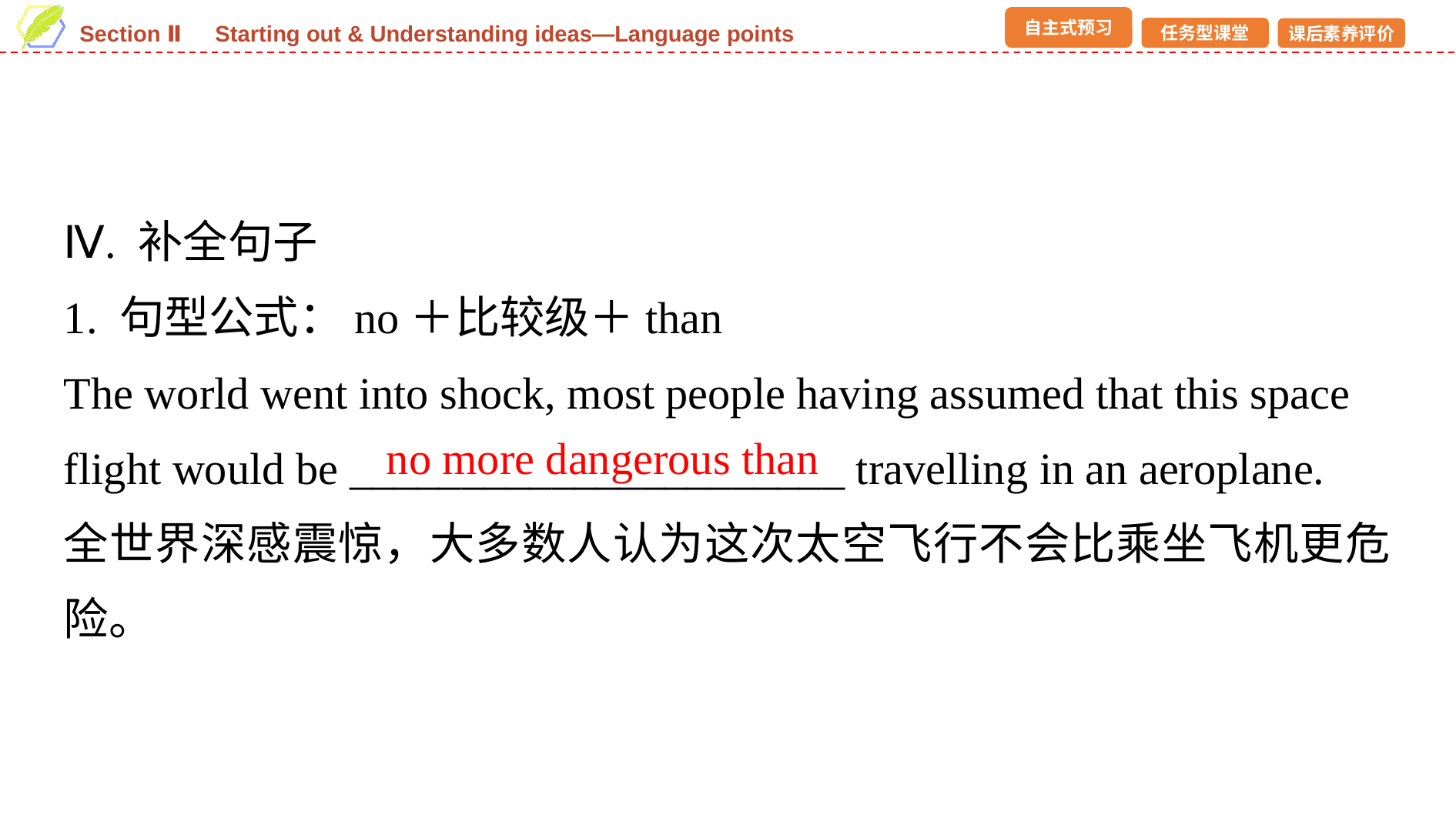

Ⅳ. 补全句子
1. 句型公式：no＋比较级＋than
The world went into shock, most people having assumed that this space flight would be ______________________ travelling in an aeroplane.
全世界深感震惊，大多数人认为这次太空飞行不会比乘坐飞机更危险。
no more dangerous than